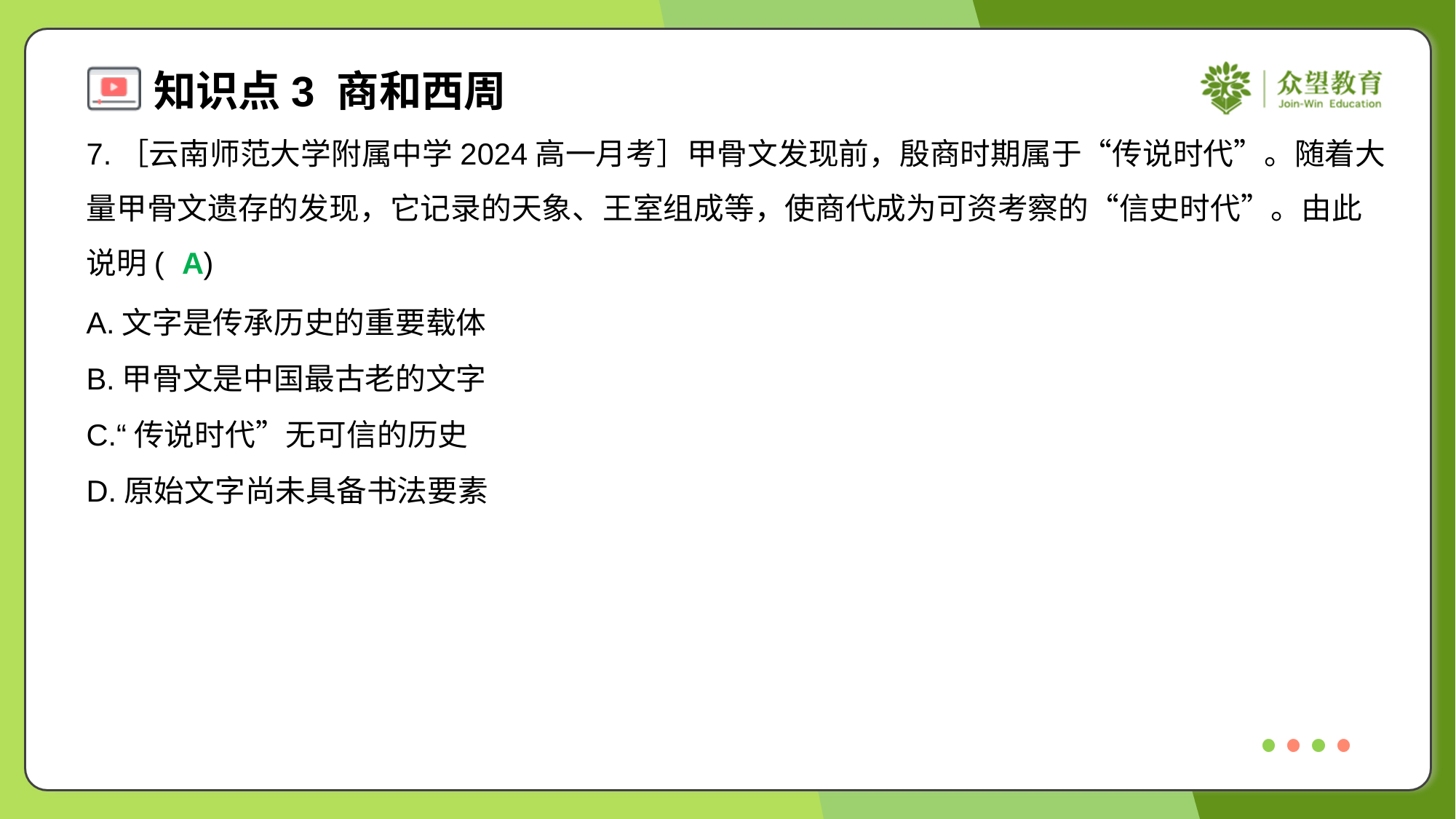

7.［云南师范大学附属中学2024高一月考］甲骨文发现前，殷商时期属于“传说时代”。随着大
量甲骨文遗存的发现，它记录的天象、王室组成等，使商代成为可资考察的“信史时代”。由此
说明(     )
A
A.文字是传承历史的重要载体
B.甲骨文是中国最古老的文字
C.“传说时代”无可信的历史
D.原始文字尚未具备书法要素